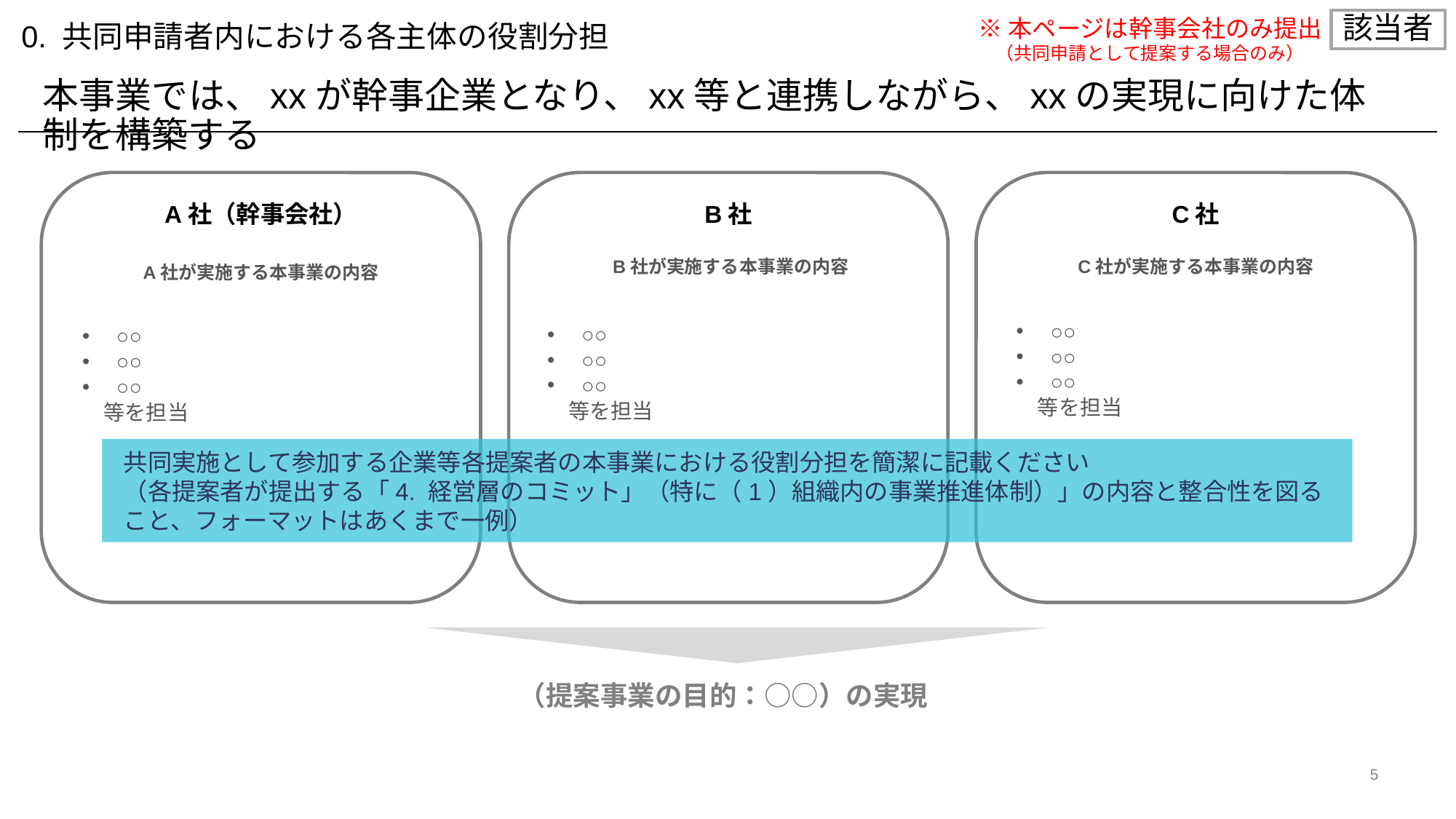

※本ページは幹事会社のみ提出
（共同申請として提案する場合のみ）
該当者
0. 共同申請者内における各主体の役割分担
本事業では、xxが幹事企業となり、xx等と連携しながら、xxの実現に向けた体制を構築する
A社（幹事会社）
B社
C社
C社が実施する本事業の内容
B社が実施する本事業の内容
A社が実施する本事業の内容
○○
○○
○○
　等を担当
○○
○○
○○
　等を担当
○○
○○
○○
　等を担当
共同実施として参加する企業等各提案者の本事業における役割分担を簡潔に記載ください
（各提案者が提出する「4. 経営層のコミット」（特に（1）組織内の事業推進体制）」の内容と整合性を図ること、フォーマットはあくまで一例）

（提案事業の目的：○○）の実現